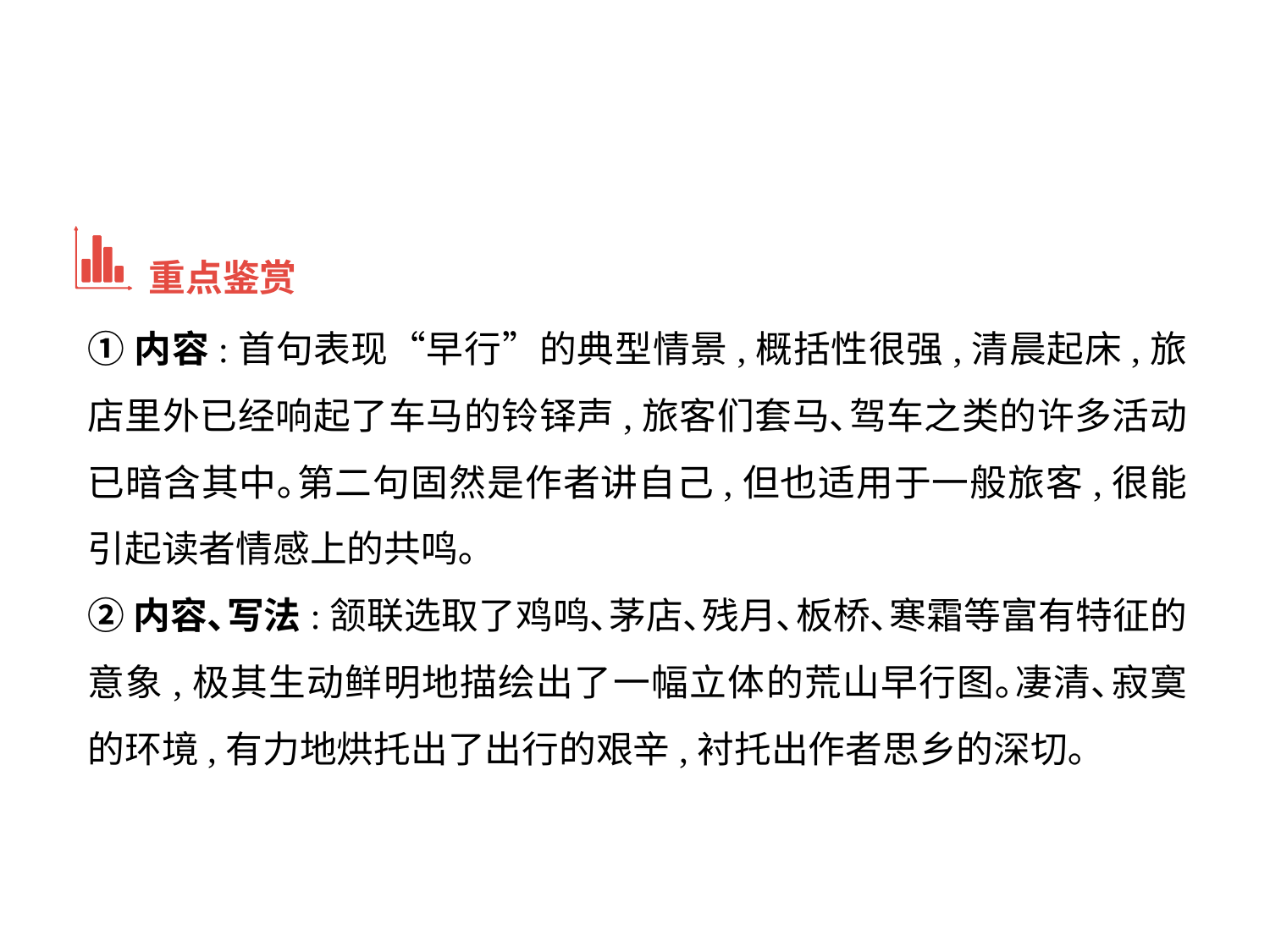

重点鉴赏
①内容:首句表现“早行”的典型情景,概括性很强,清晨起床,旅店里外已经响起了车马的铃铎声,旅客们套马､驾车之类的许多活动已暗含其中｡第二句固然是作者讲自己,但也适用于一般旅客,很能引起读者情感上的共鸣｡
②内容､写法:颔联选取了鸡鸣､茅店､残月､板桥､寒霜等富有特征的意象,极其生动鲜明地描绘出了一幅立体的荒山早行图｡凄清､寂寞的环境,有力地烘托出了出行的艰辛,衬托出作者思乡的深切｡